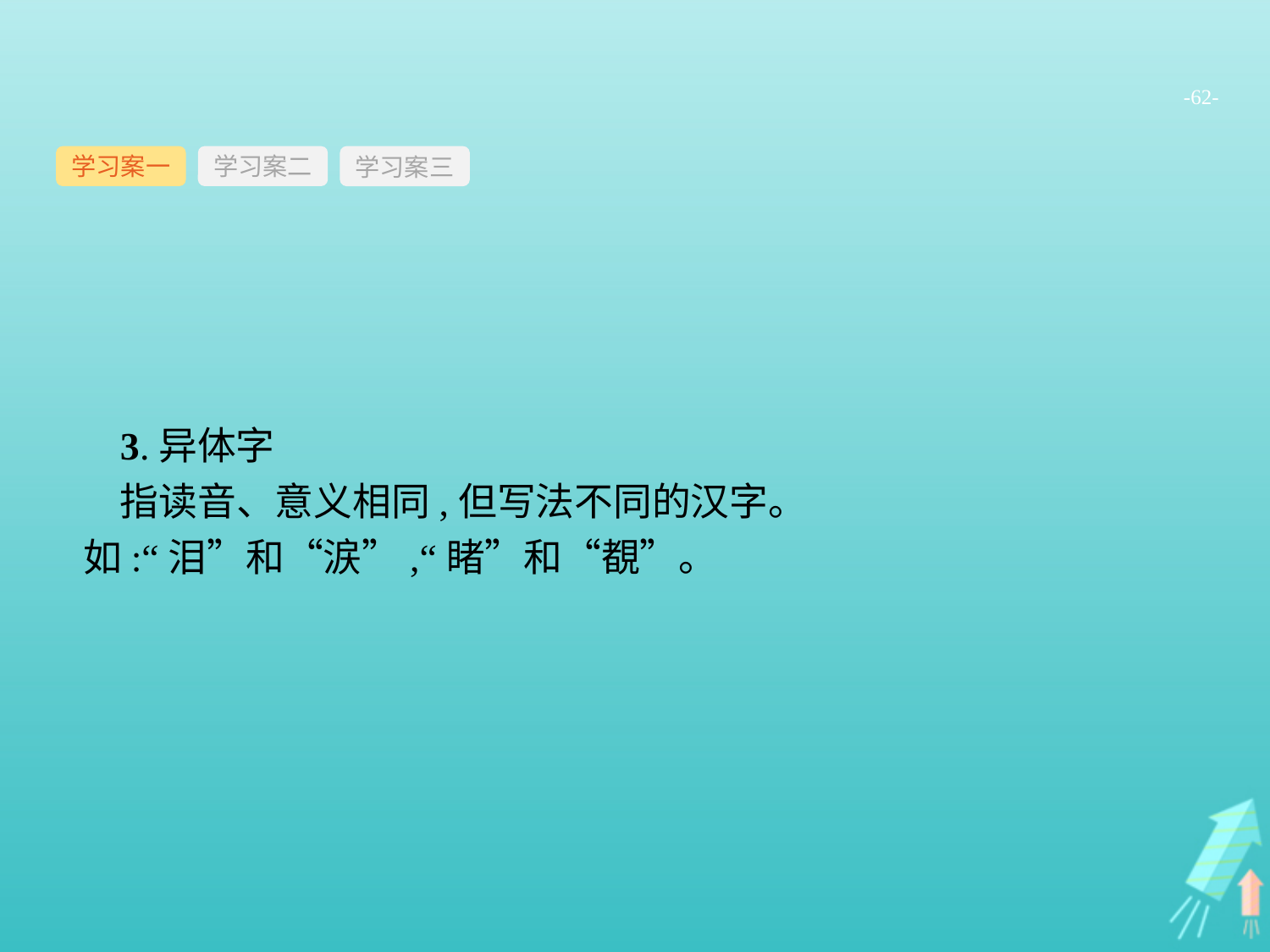

-62-
学习案一
学习案三
学习案二
3.异体字
指读音、意义相同,但写法不同的汉字。如:“泪”和“涙”,“睹”和“覩”。